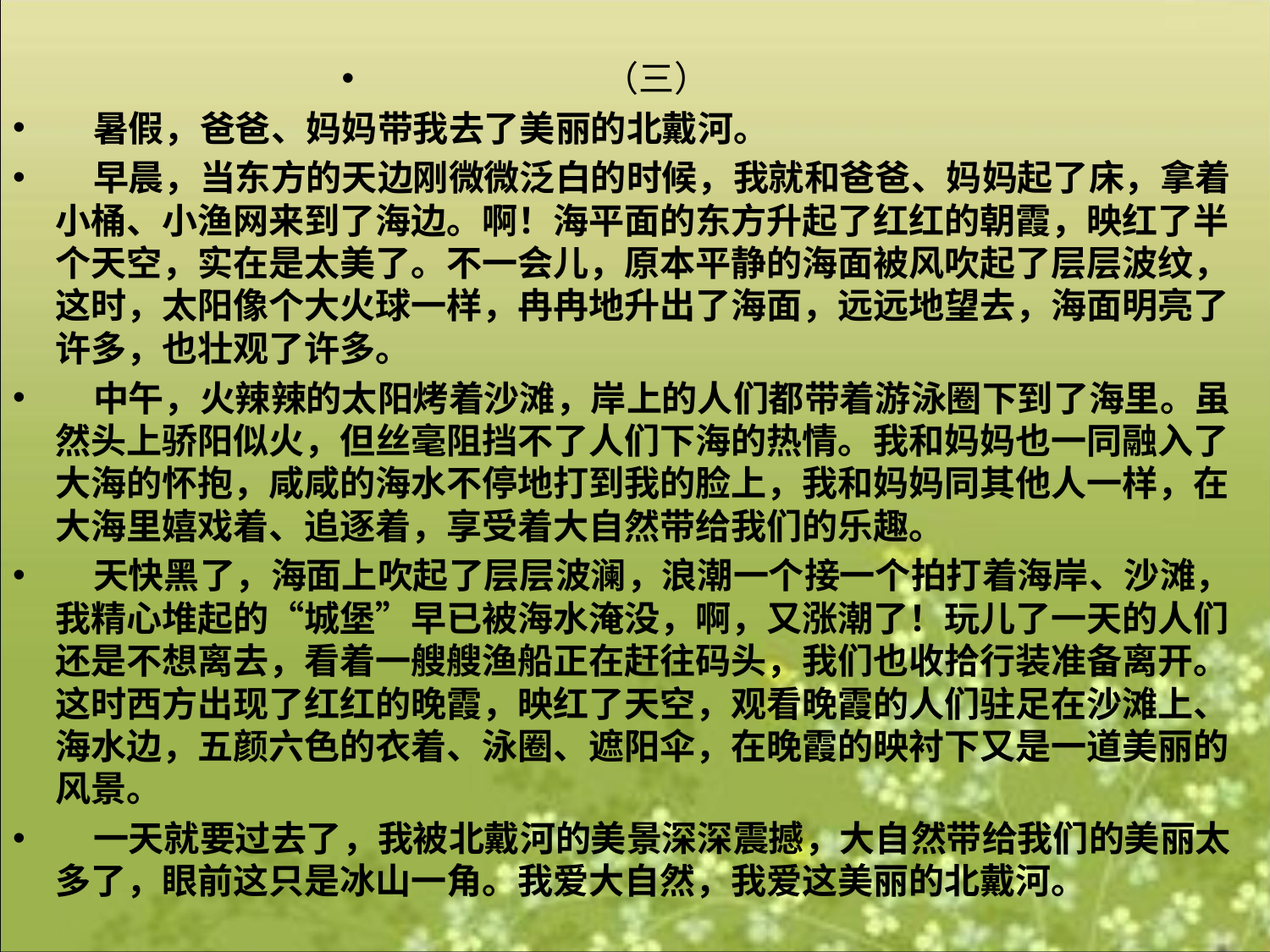

（三）
    暑假，爸爸、妈妈带我去了美丽的北戴河。
    早晨，当东方的天边刚微微泛白的时候，我就和爸爸、妈妈起了床，拿着小桶、小渔网来到了海边。啊！海平面的东方升起了红红的朝霞，映红了半个天空，实在是太美了。不一会儿，原本平静的海面被风吹起了层层波纹，这时，太阳像个大火球一样，冉冉地升出了海面，远远地望去，海面明亮了许多，也壮观了许多。
    中午，火辣辣的太阳烤着沙滩，岸上的人们都带着游泳圈下到了海里。虽然头上骄阳似火，但丝毫阻挡不了人们下海的热情。我和妈妈也一同融入了大海的怀抱，咸咸的海水不停地打到我的脸上，我和妈妈同其他人一样，在大海里嬉戏着、追逐着，享受着大自然带给我们的乐趣。
    天快黑了，海面上吹起了层层波澜，浪潮一个接一个拍打着海岸、沙滩，我精心堆起的“城堡”早已被海水淹没，啊，又涨潮了！玩儿了一天的人们还是不想离去，看着一艘艘渔船正在赶往码头，我们也收拾行装准备离开。这时西方出现了红红的晚霞，映红了天空，观看晚霞的人们驻足在沙滩上、海水边，五颜六色的衣着、泳圈、遮阳伞，在晚霞的映衬下又是一道美丽的风景。
    一天就要过去了，我被北戴河的美景深深震撼，大自然带给我们的美丽太多了，眼前这只是冰山一角。我爱大自然，我爱这美丽的北戴河。
#